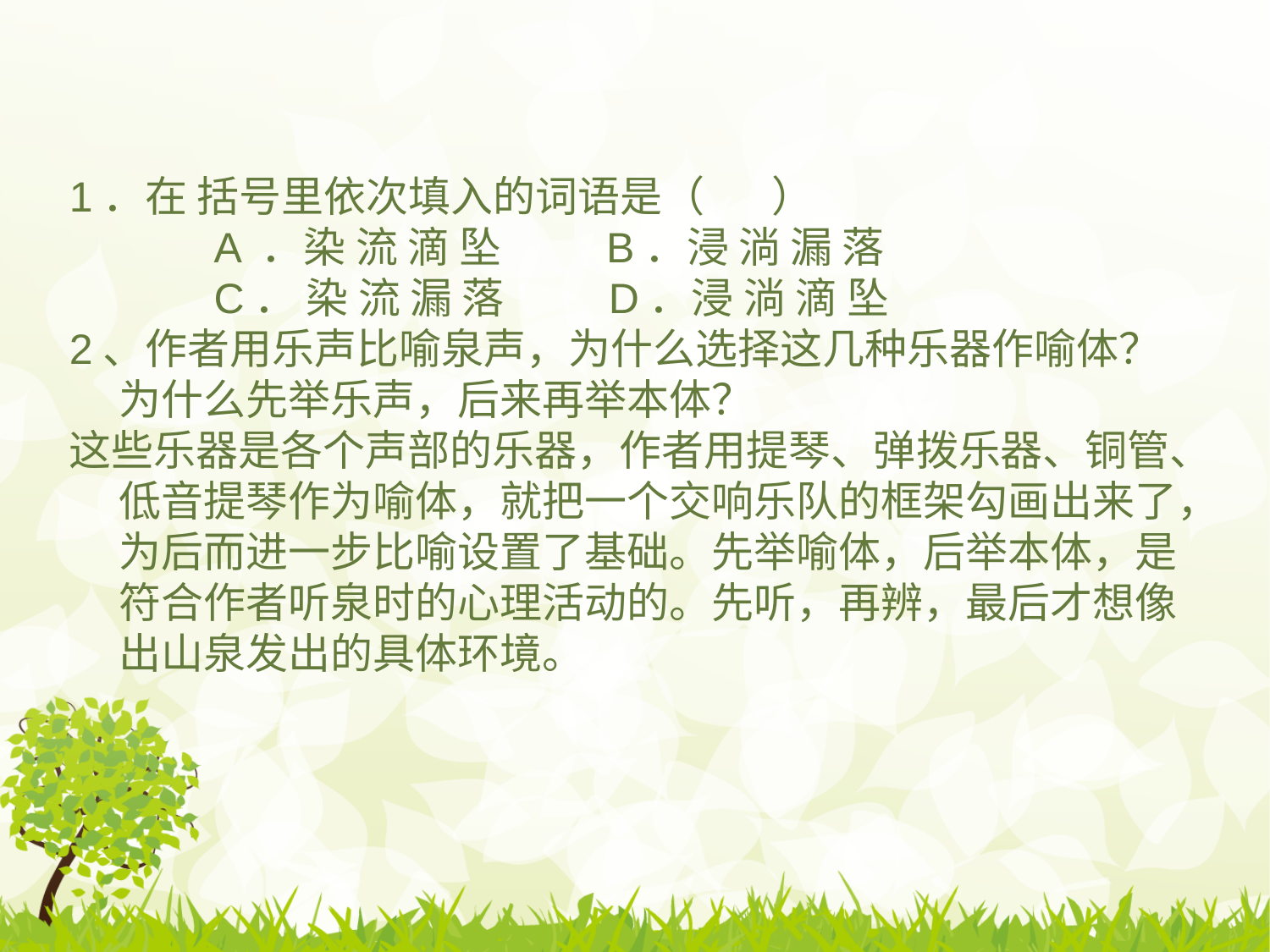

#
1．在 括号里依次填入的词语是（       ）
　　A ．染 流 滴 坠 　　B．浸 淌 漏 落
　　C． 染 流 漏 落 　　D．浸 淌 滴 坠
2、作者用乐声比喻泉声，为什么选择这几种乐器作喻体？为什么先举乐声，后来再举本体？
这些乐器是各个声部的乐器，作者用提琴、弹拨乐器、铜管、低音提琴作为喻体，就把一个交响乐队的框架勾画出来了，为后而进一步比喻设置了基础。先举喻体，后举本体，是符合作者听泉时的心理活动的。先听，再辨，最后才想像出山泉发出的具体环境。